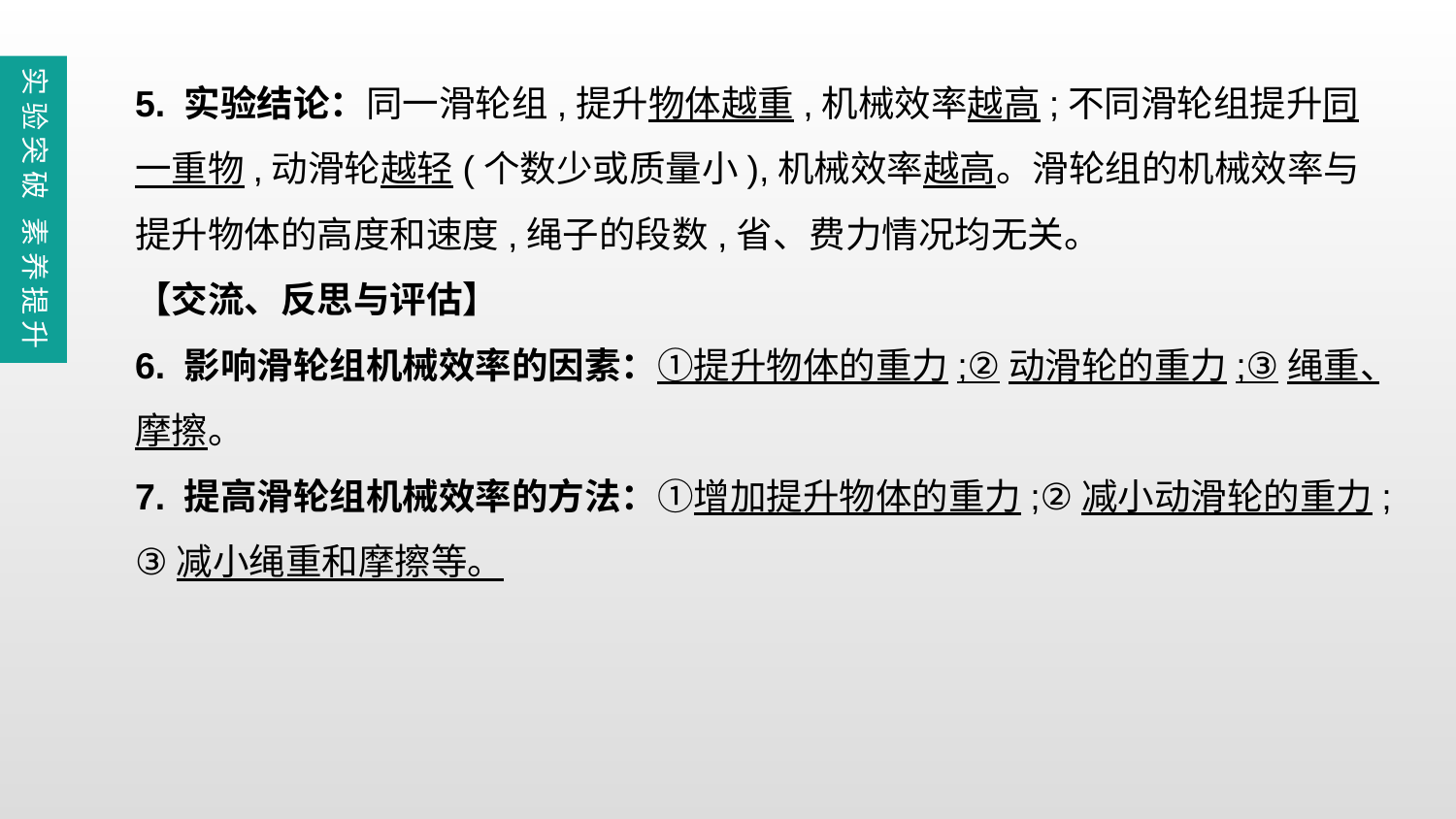

5. 实验结论：同一滑轮组,提升物体越重,机械效率越高;不同滑轮组提升同一重物,动滑轮越轻(个数少或质量小),机械效率越高。滑轮组的机械效率与提升物体的高度和速度,绳子的段数,省、费力情况均无关。
【交流、反思与评估】
6. 影响滑轮组机械效率的因素：①提升物体的重力;②动滑轮的重力;③绳重、摩擦。
7. 提高滑轮组机械效率的方法：①增加提升物体的重力;②减小动滑轮的重力;③减小绳重和摩擦等。

实验突破 素养提升